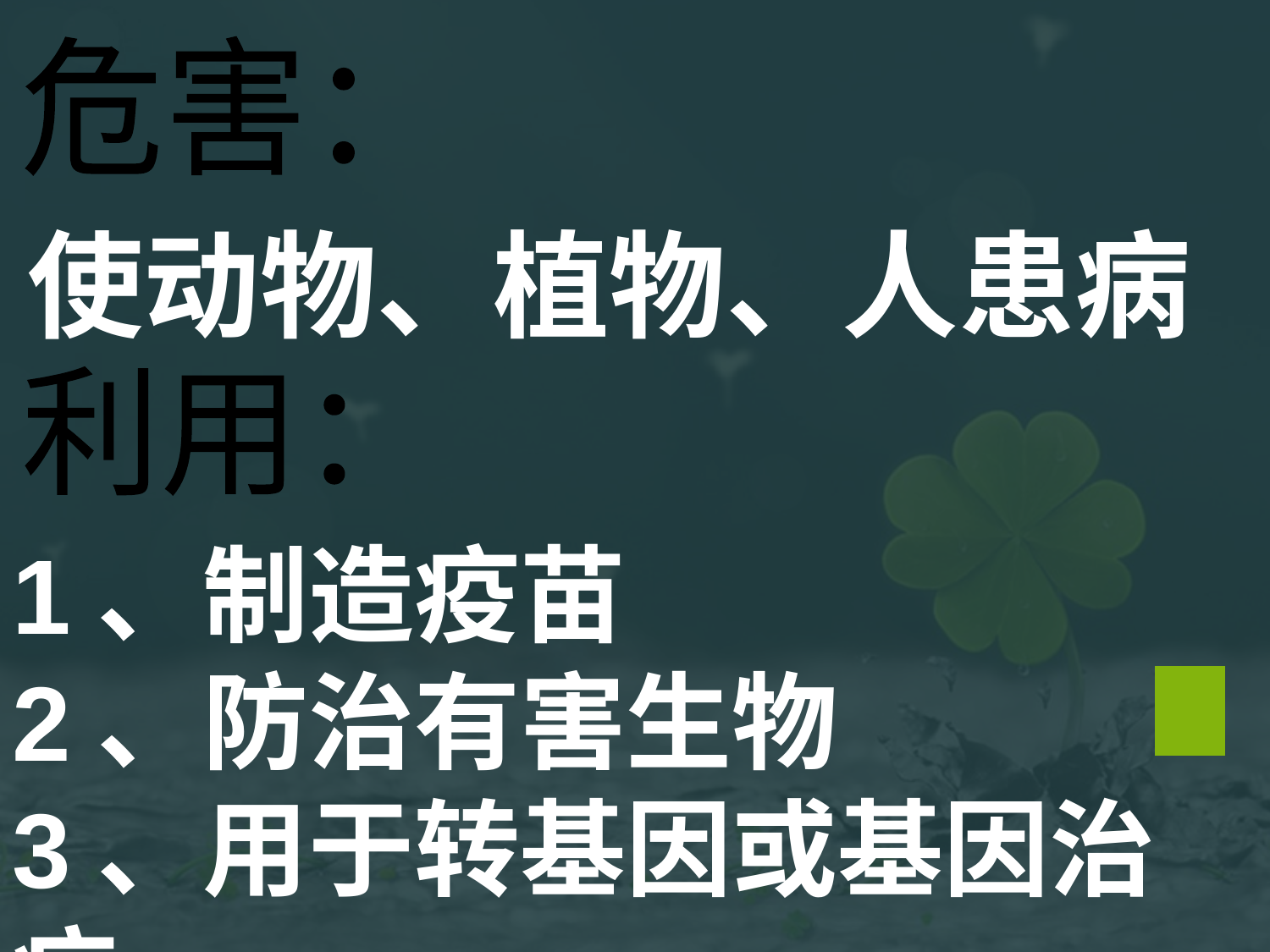

危害：
使动物、植物、人患病
利用：
1、制造疫苗
2、防治有害生物
3、用于转基因或基因治疗